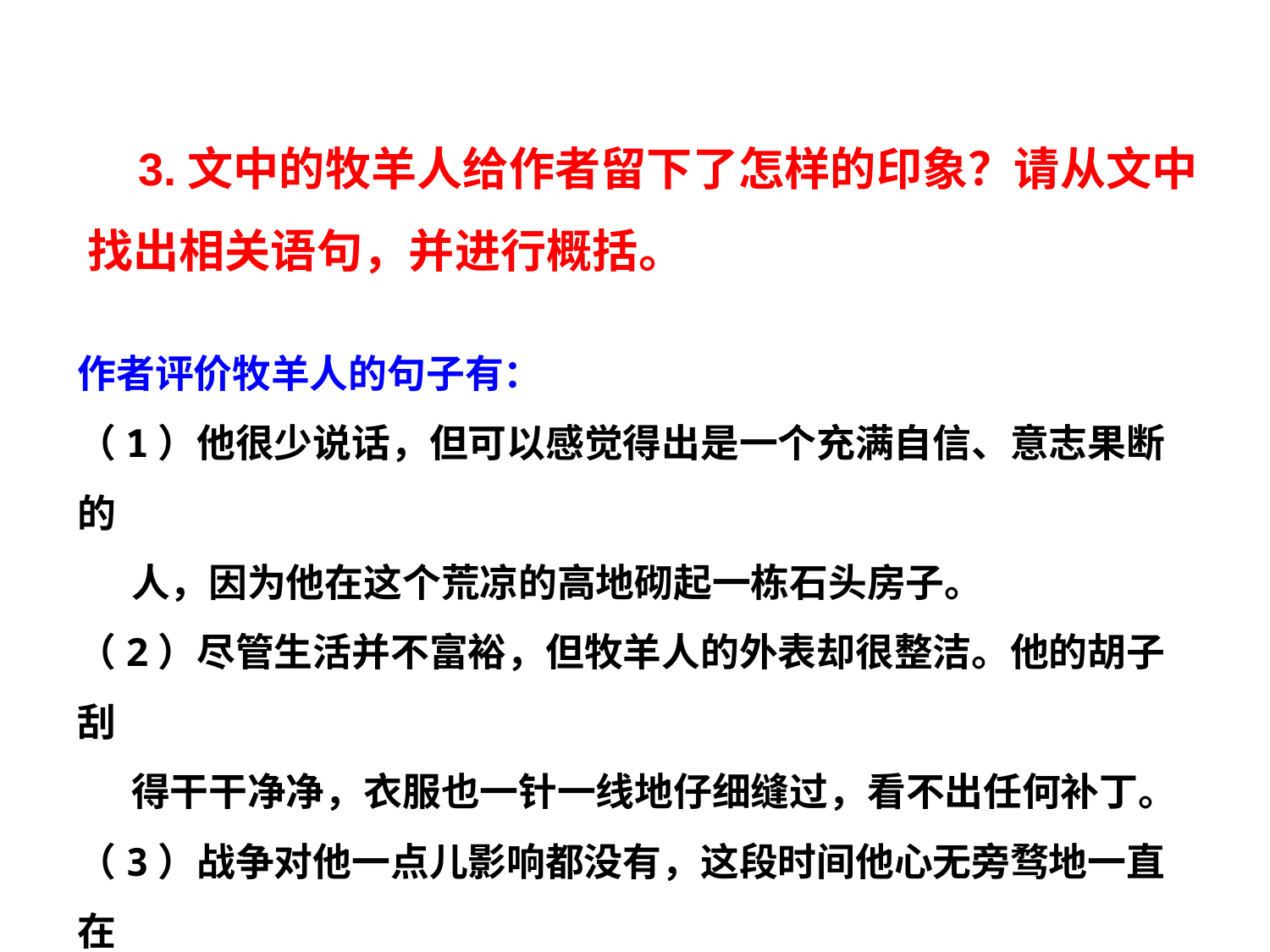

3.文中的牧羊人给作者留下了怎样的印象？请从文中找出相关语句，并进行概括。
作者评价牧羊人的句子有：
（1）他很少说话，但可以感觉得出是一个充满自信、意志果断的
     人，因为他在这个荒凉的高地砌起一栋石头房子。
（2）尽管生活并不富裕，但牧羊人的外表却很整洁。他的胡子刮
     得干干净净，衣服也一针一线地仔细缝过，看不出任何补丁。
（3）战争对他一点儿影响都没有，这段时间他心无旁骛地一直在
     种树。